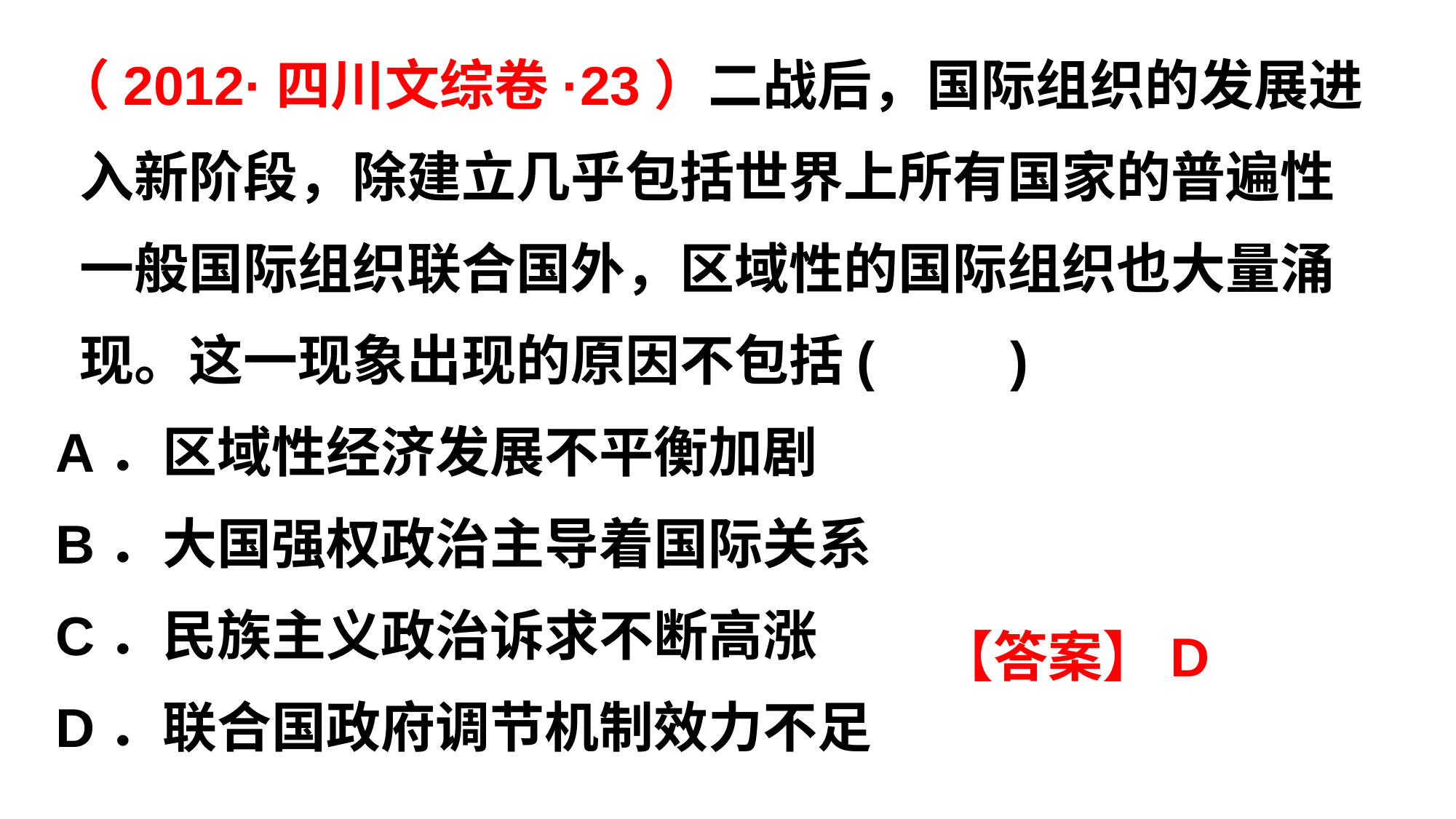

（2012·四川文综卷·23）二战后，国际组织的发展进入新阶段，除建立几乎包括世界上所有国家的普遍性一般国际组织联合国外，区域性的国际组织也大量涌现。这一现象出现的原因不包括(　　)
A．区域性经济发展不平衡加剧
B．大国强权政治主导着国际关系
C．民族主义政治诉求不断高涨
D．联合国政府调节机制效力不足
【答案】D